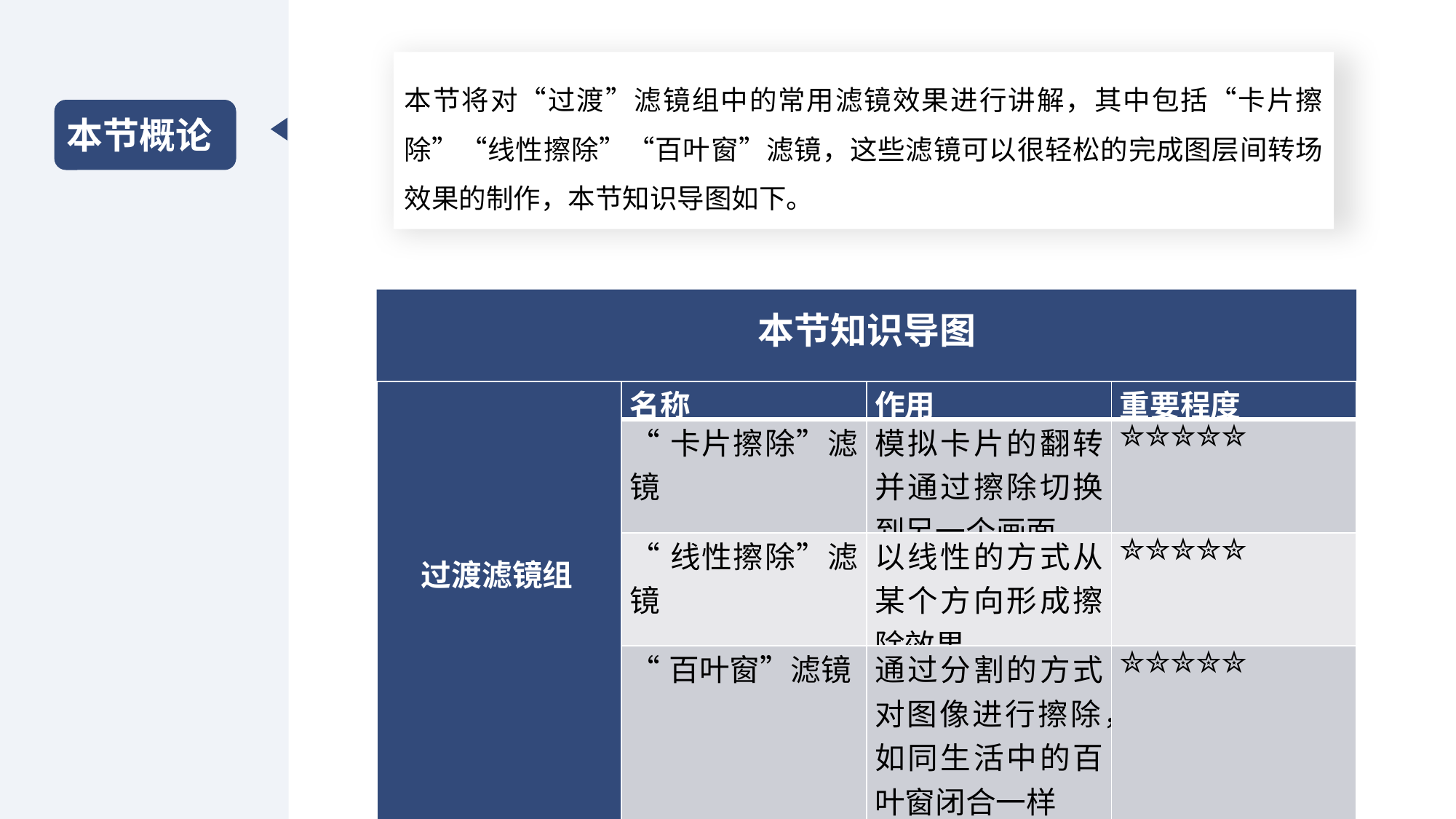

本节将对“过渡”滤镜组中的常用滤镜效果进行讲解，其中包括“卡片擦除”“线性擦除”“百叶窗”滤镜，这些滤镜可以很轻松的完成图层间转场效果的制作，本节知识导图如下。

本节概论

本节知识导图
| 过渡滤镜组 | 名称 | 作用 | 重要程度 |
| --- | --- | --- | --- |
|  | “卡片擦除”滤镜 | 模拟卡片的翻转并通过擦除切换到另一个画面 | ✮✮✮✮✮ |
|  | “线性擦除”滤镜 | 以线性的方式从某个方向形成擦除效果 | ✮✮✮✮✮ |
|  | “百叶窗”滤镜 | 通过分割的方式对图像进行擦除，如同生活中的百叶窗闭合一样 | ✮✮✮✮✮ |